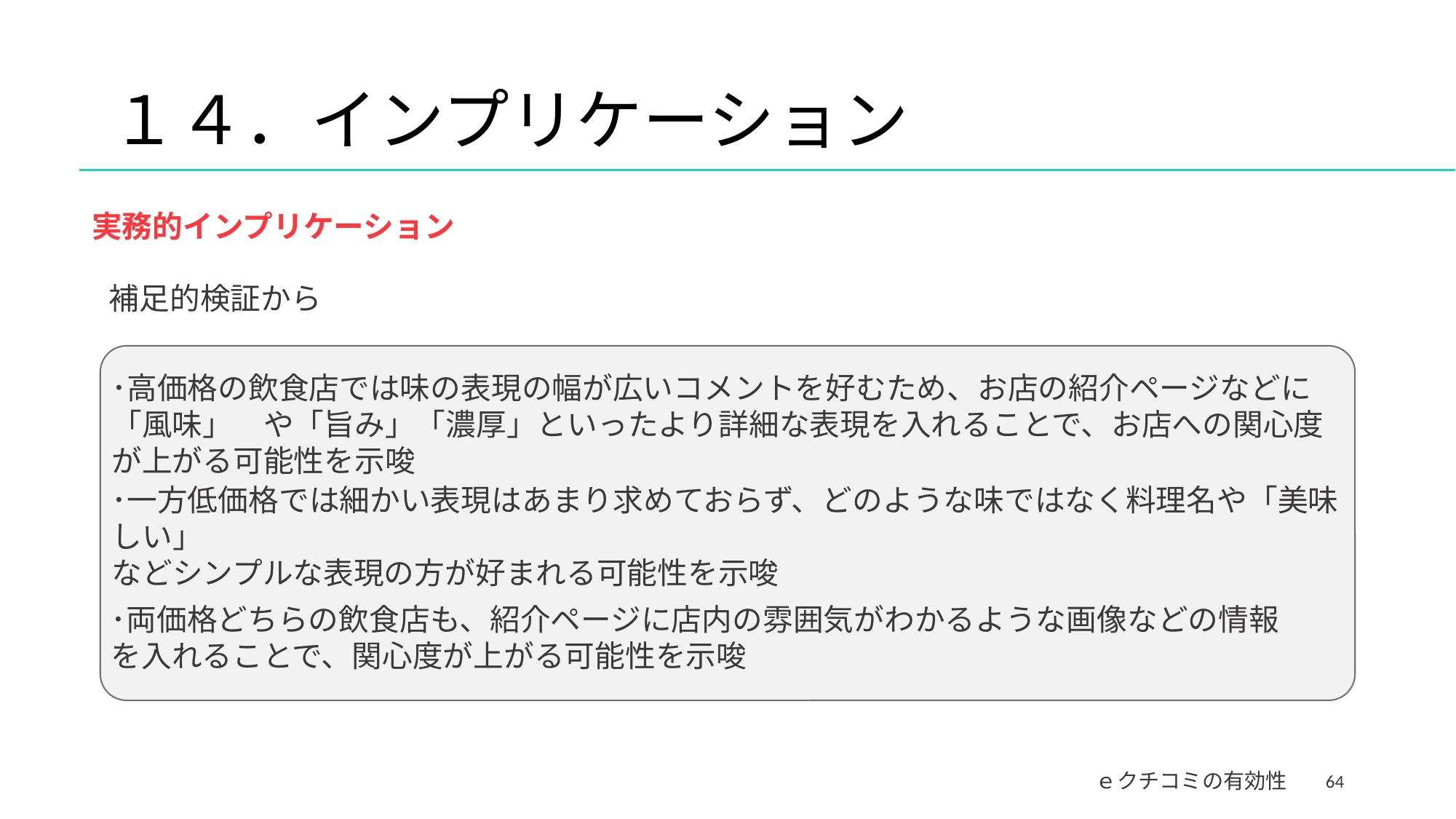

#
１４．インプリケーション
実務的インプリケーション
補足的検証から

･高価格の飲食店では味の表現の幅が広いコメントを好むため、お店の紹介ページなどに「風味」　や「旨み」「濃厚」といったより詳細な表現を入れることで、お店への関心度が上がる可能性を示唆
･一方低価格では細かい表現はあまり求めておらず、どのような味ではなく料理名や「美味しい」
などシンプルな表現の方が好まれる可能性を示唆
･両価格どちらの飲食店も、紹介ページに店内の雰囲気がわかるような画像などの情報を入れることで、関心度が上がる可能性を示唆
64
ｅクチコミの有効性